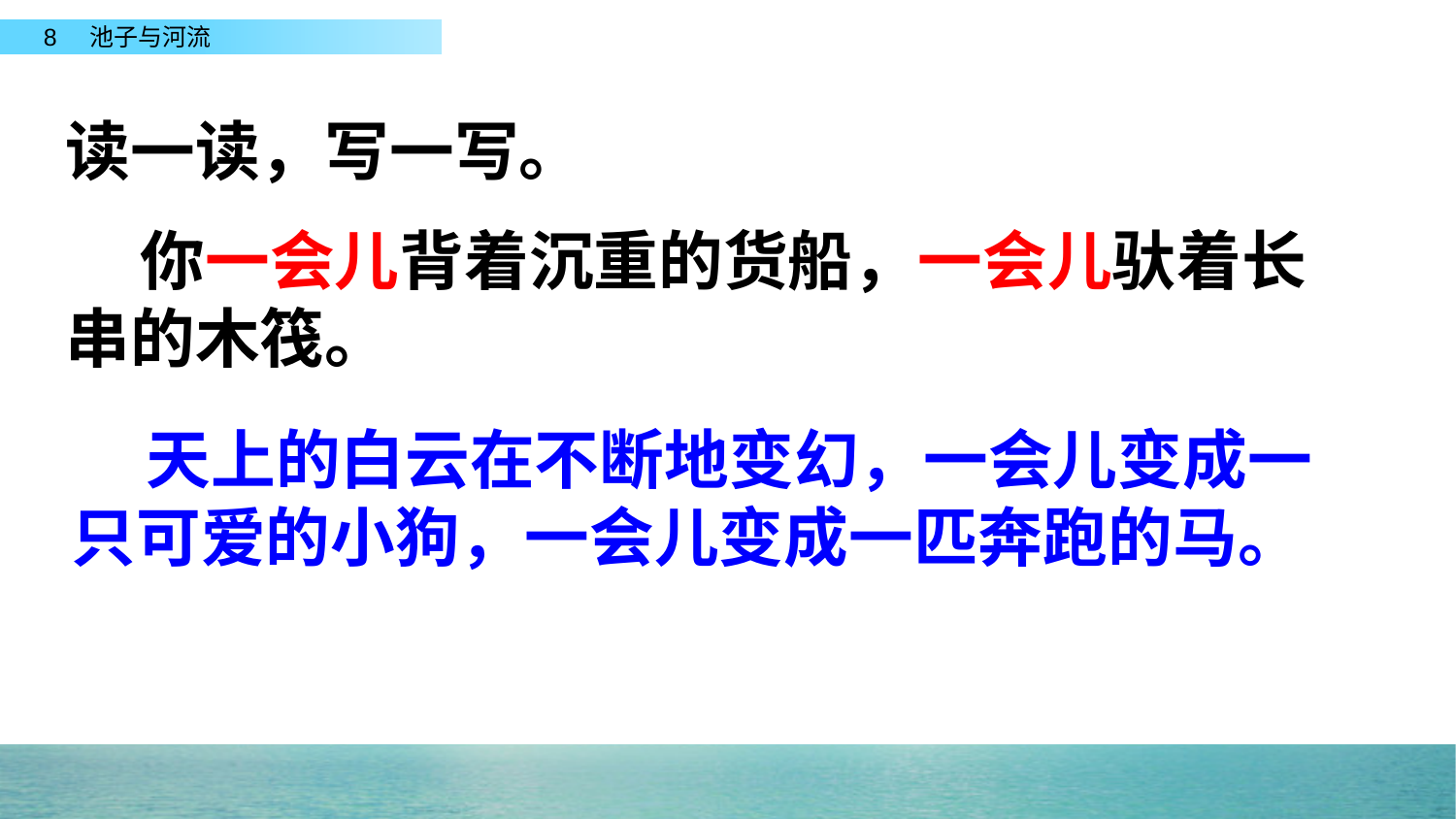

读一读，写一写。
    你一会儿背着沉重的货船，一会儿驮着长串的木筏。

    天上的白云在不断地变幻，一会儿变成一只可爱的小狗，一会儿变成一匹奔跑的马。